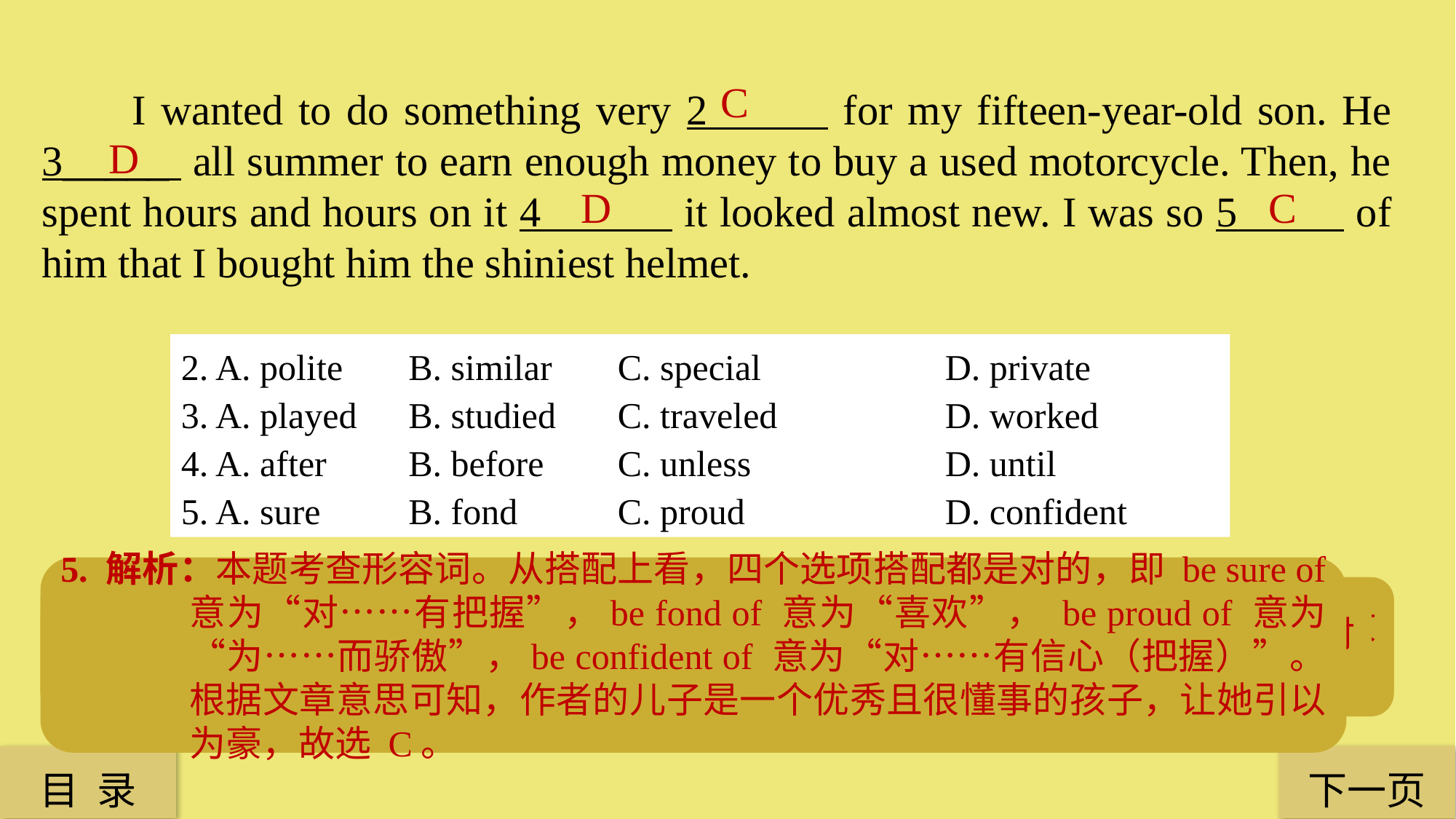

C
      I wanted to do something very 2         for my fifteen-year-old son. He 3_____  all summer to earn enough money to buy a used motorcycle. Then, he spent hours and hours on it 4            it looked almost new. I was so 5          of him that I bought him the shiniest helmet.
D
D
C
2. A. polite 	 B. similar 	C. special 		D. private
3. A. played 	 B. studied 	C. traveled 		D. worked
4. A. after 	 B. before 	C. unless 		D. until
5. A. sure     	 B. fond   	C. proud  	 	D. confident
5. 解析：本题考查形容词。从搭配上看，四个选项搭配都是对的，即 be sure of 意为“对……有把握”，be fond of 意为“喜欢”， be proud of 意为“为……而骄傲”，be confident of 意为“对……有信心（把握）”。根据文章意思可知，作者的儿子是一个优秀且很懂事的孩子，让她引以为豪，故选 C。
2. 解析：本题考查形容词。根据下文可知，儿子买了辆二手摩托车，“我”想给儿子一个礼物，四个答案相比只有 special（特别的）更合适文章的意思，故选 C。
3. 解析：本题考查动词。儿子因为要挣钱买摩托车，所以整个夏天都在工作，故选 D。
4. 解析：本题考查连词。此处指儿子在（修理）这辆二手摩托车上花费了很长时间，一直到（until）它看上去跟新车一样，故选 D。